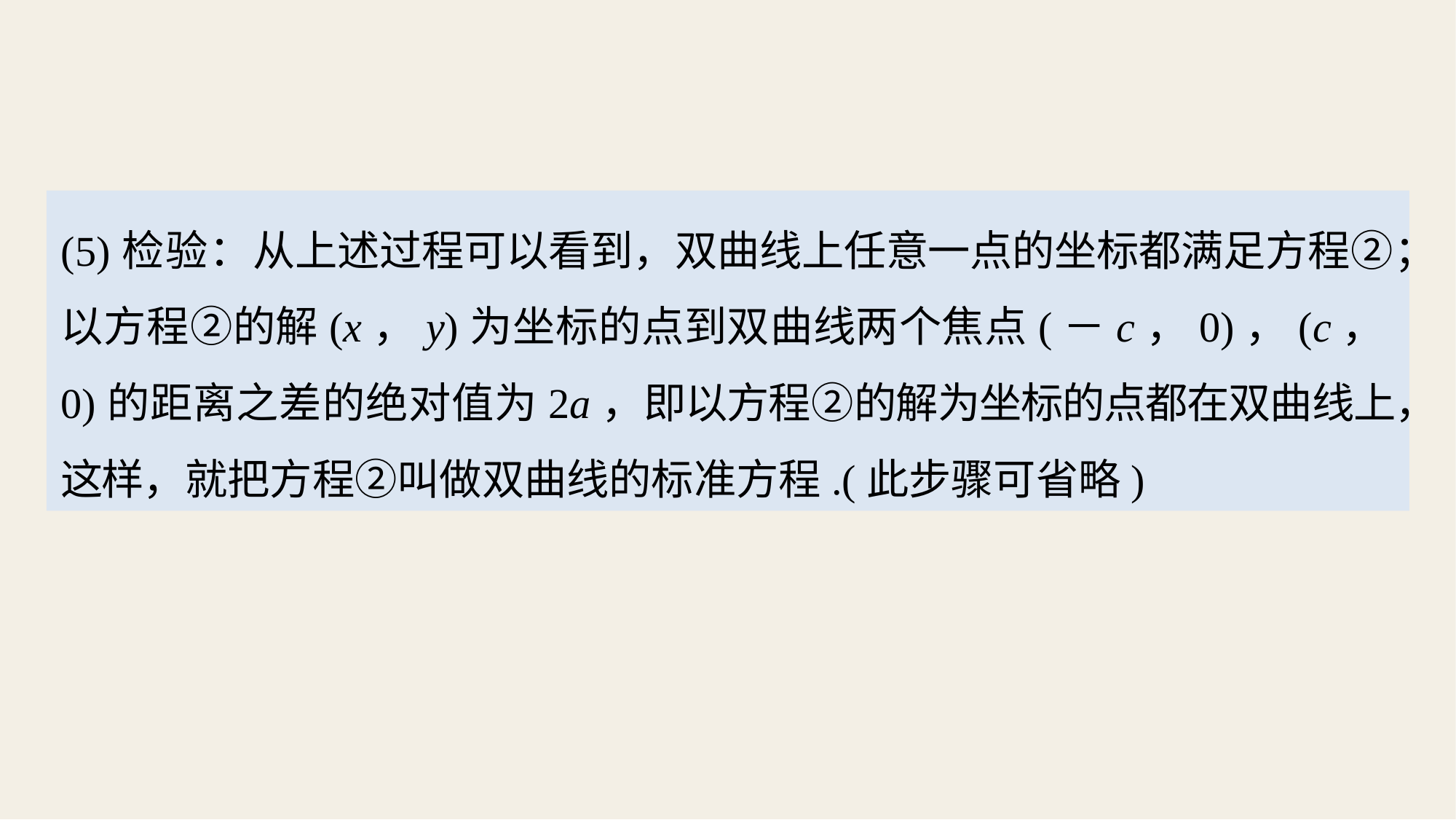

(5)检验：从上述过程可以看到，双曲线上任意一点的坐标都满足方程②；以方程②的解(x，y)为坐标的点到双曲线两个焦点(－c，0)，(c，0)的距离之差的绝对值为2a，即以方程②的解为坐标的点都在双曲线上，这样，就把方程②叫做双曲线的标准方程.(此步骤可省略)